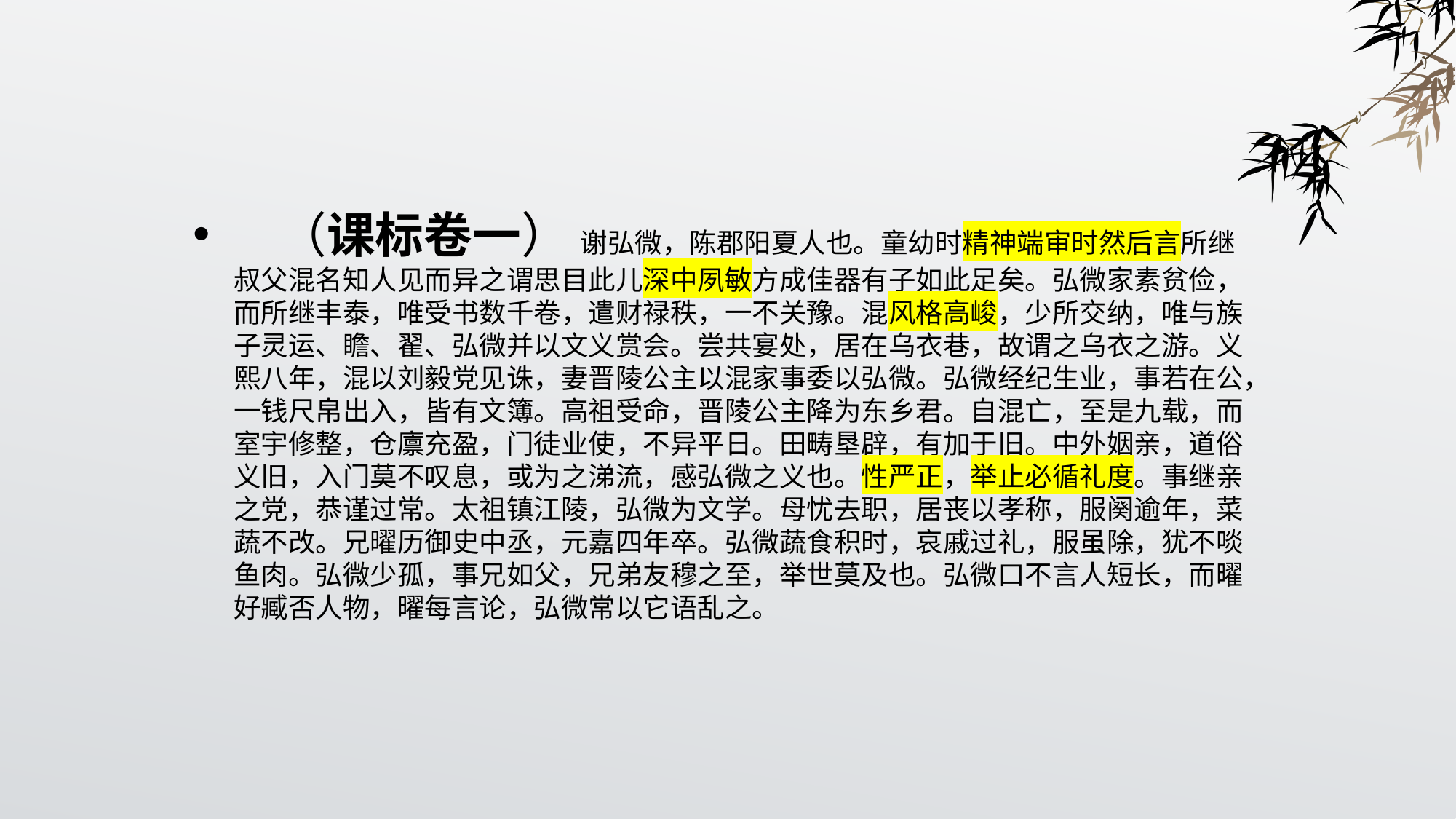

（课标卷一） 谢弘微，陈郡阳夏人也。童幼时精神端审时然后言所继叔父混名知人见而异之谓思目此儿深中夙敏方成佳器有子如此足矣。弘微家素贫俭，而所继丰泰，唯受书数千卷，遣财禄秩，一不关豫。混风格高峻，少所交纳，唯与族子灵运、瞻、翟、弘微并以文义赏会。尝共宴处，居在乌衣巷，故谓之乌衣之游。义熙八年，混以刘毅党见诛，妻晋陵公主以混家事委以弘微。弘微经纪生业，事若在公，一钱尺帛出入，皆有文簿。高祖受命，晋陵公主降为东乡君。自混亡，至是九载，而室宇修整，仓廪充盈，门徒业使，不异平日。田畴垦辟，有加于旧。中外姻亲，道俗义旧，入门莫不叹息，或为之涕流，感弘微之义也。性严正，举止必循礼度。事继亲之党，恭谨过常。太祖镇江陵，弘微为文学。母忧去职，居丧以孝称，服阕逾年，菜蔬不改。兄曜历御史中丞，元嘉四年卒。弘微蔬食积时，哀戚过礼，服虽除，犹不啖鱼肉。弘微少孤，事兄如父，兄弟友穆之至，举世莫及也。弘微口不言人短长，而曜好臧否人物，曜每言论，弘微常以它语乱之。